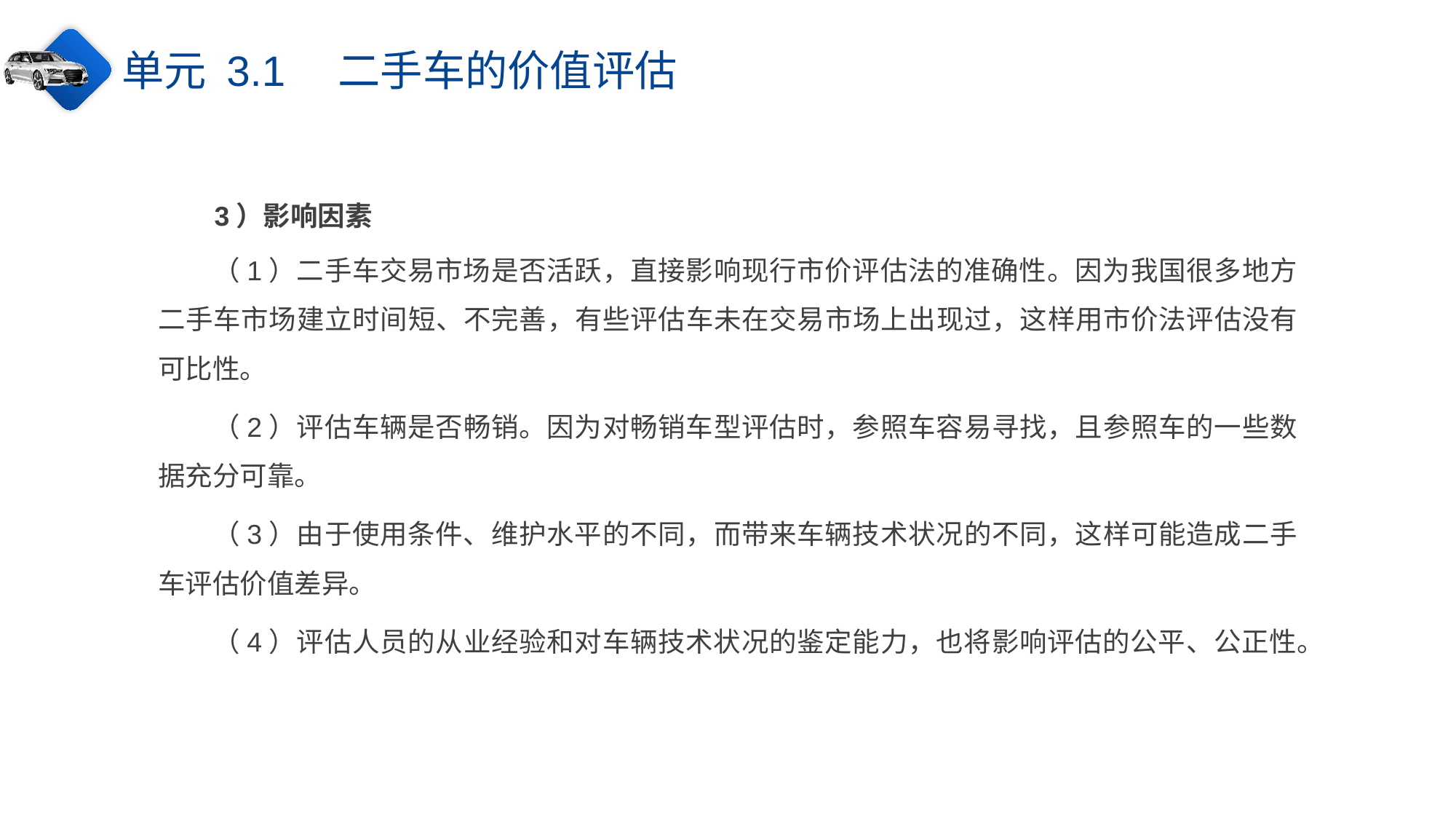

单元 3.1　二手车的价值评估
3）影响因素
（1）二手车交易市场是否活跃，直接影响现行市价评估法的准确性。因为我国很多地方二手车市场建立时间短、不完善，有些评估车未在交易市场上出现过，这样用市价法评估没有可比性。
（2）评估车辆是否畅销。因为对畅销车型评估时，参照车容易寻找，且参照车的一些数据充分可靠。
（3）由于使用条件、维护水平的不同，而带来车辆技术状况的不同，这样可能造成二手车评估价值差异。
（4）评估人员的从业经验和对车辆技术状况的鉴定能力，也将影响评估的公平、公正性。